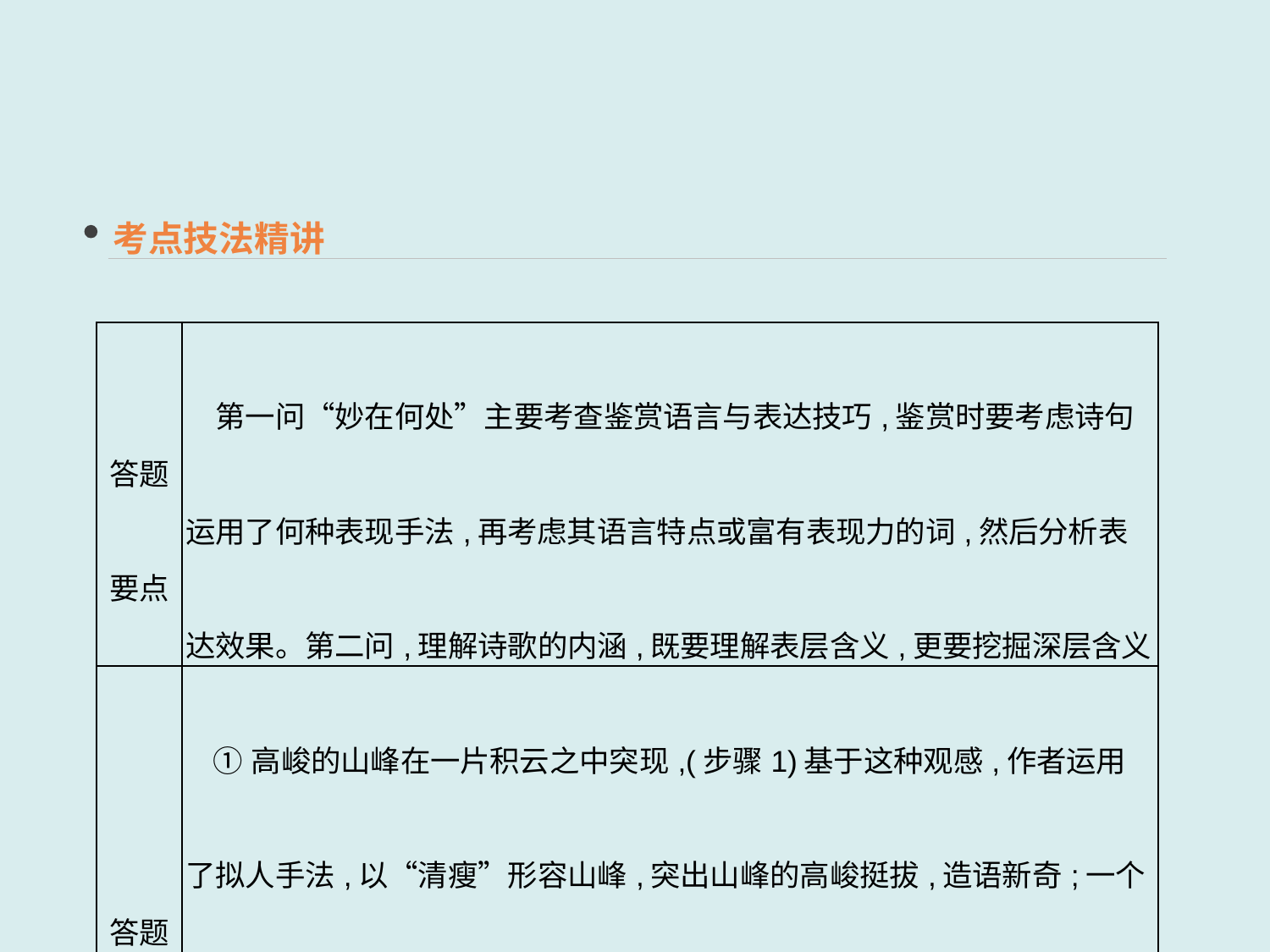

考点技法精讲

| 答题要点 | 第一问“妙在何处”主要考查鉴赏语言与表达技巧,鉴赏时要考虑诗句运用了何种表现手法,再考虑其语言特点或富有表现力的词,然后分析表达效果。第二问,理解诗歌的内涵,既要理解表层含义,更要挖掘深层含义 |
| --- | --- |
| 答题步骤 | ①高峻的山峰在一片积云之中突现,(步骤1)基于这种观感,作者运用了拟人手法,以“清瘦”形容山峰,突出山峰的高峻挺拔,造语新奇;一个“出”字,作者运用了以动写静的手法,赋予山峰动感,使山峰与云层形成了耸立与广阔、跃动与静止相结合的画面。(步骤2)②“清瘦”表现了作者清高独立的品质 |